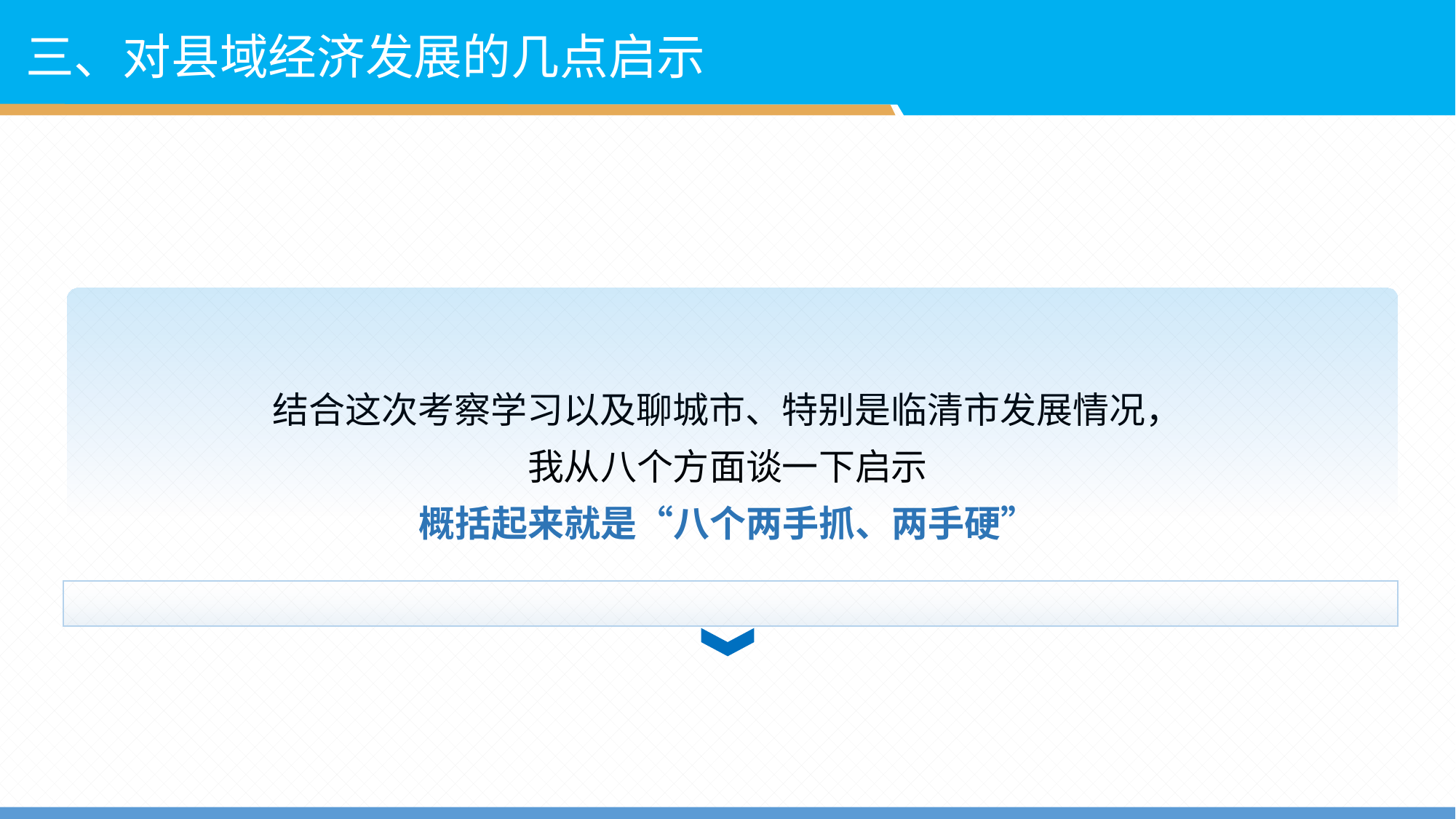

三、对县域经济发展的几点启示

结合这次考察学习以及聊城市、特别是临清市发展情况，
我从八个方面谈一下启示
概括起来就是“八个两手抓、两手硬”